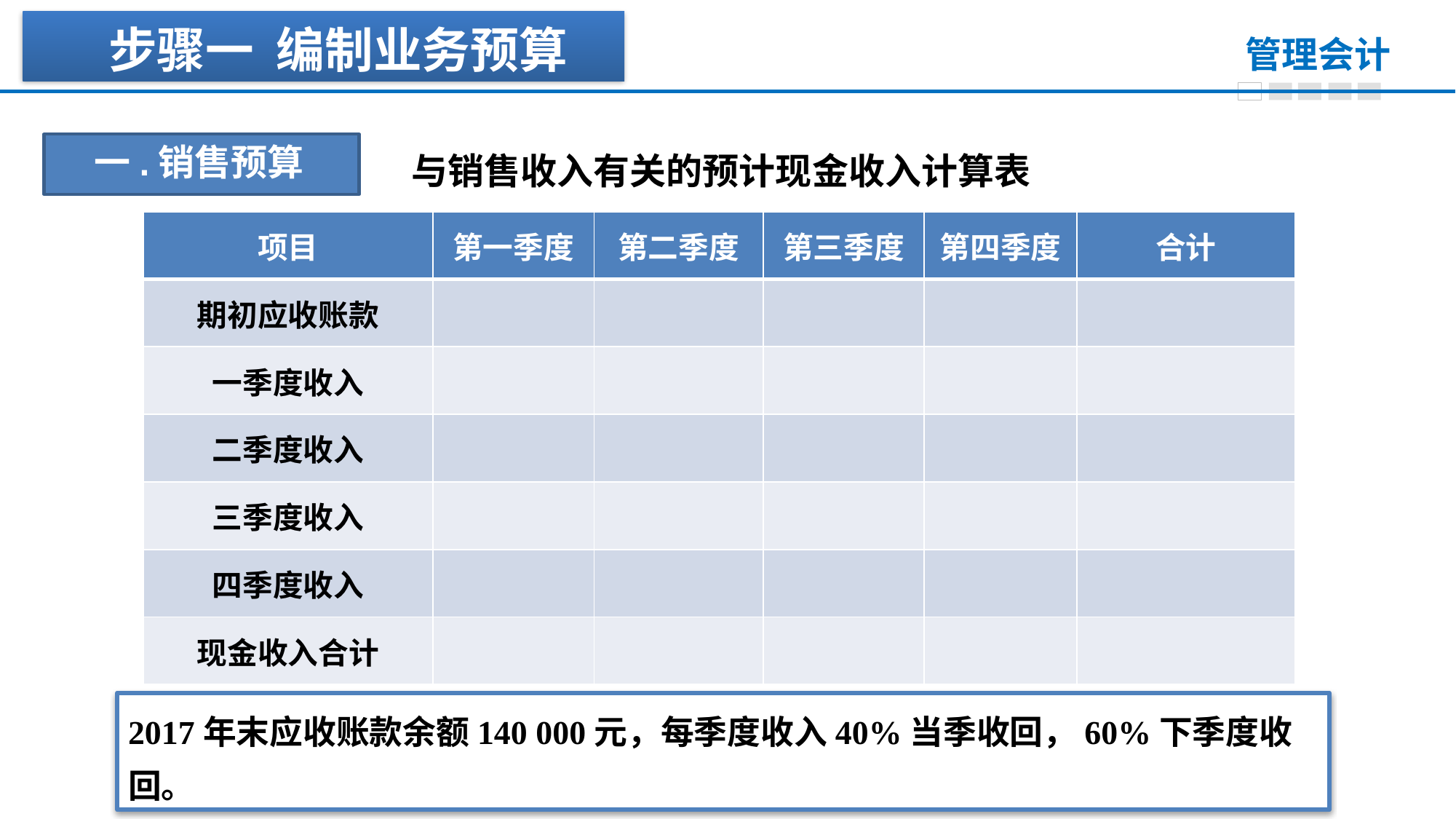

步骤一  编制业务预算
一.销售预算

与销售收入有关的预计现金收入计算表
| 项目 | 第一季度 | 第二季度 | 第三季度 | 第四季度 | 合计 |
| --- | --- | --- | --- | --- | --- |
| 期初应收账款 |  |  |  |  |  |
| 一季度收入 |  |  |  |  |  |
| 二季度收入 |  |  |  |  |  |
| 三季度收入 |  |  |  |  |  |
| 四季度收入 |  |  |  |  |  |
| 现金收入合计 |  |  |  |  |  |
2017年末应收账款余额140 000元，每季度收入40%当季收回，60%下季度收回。